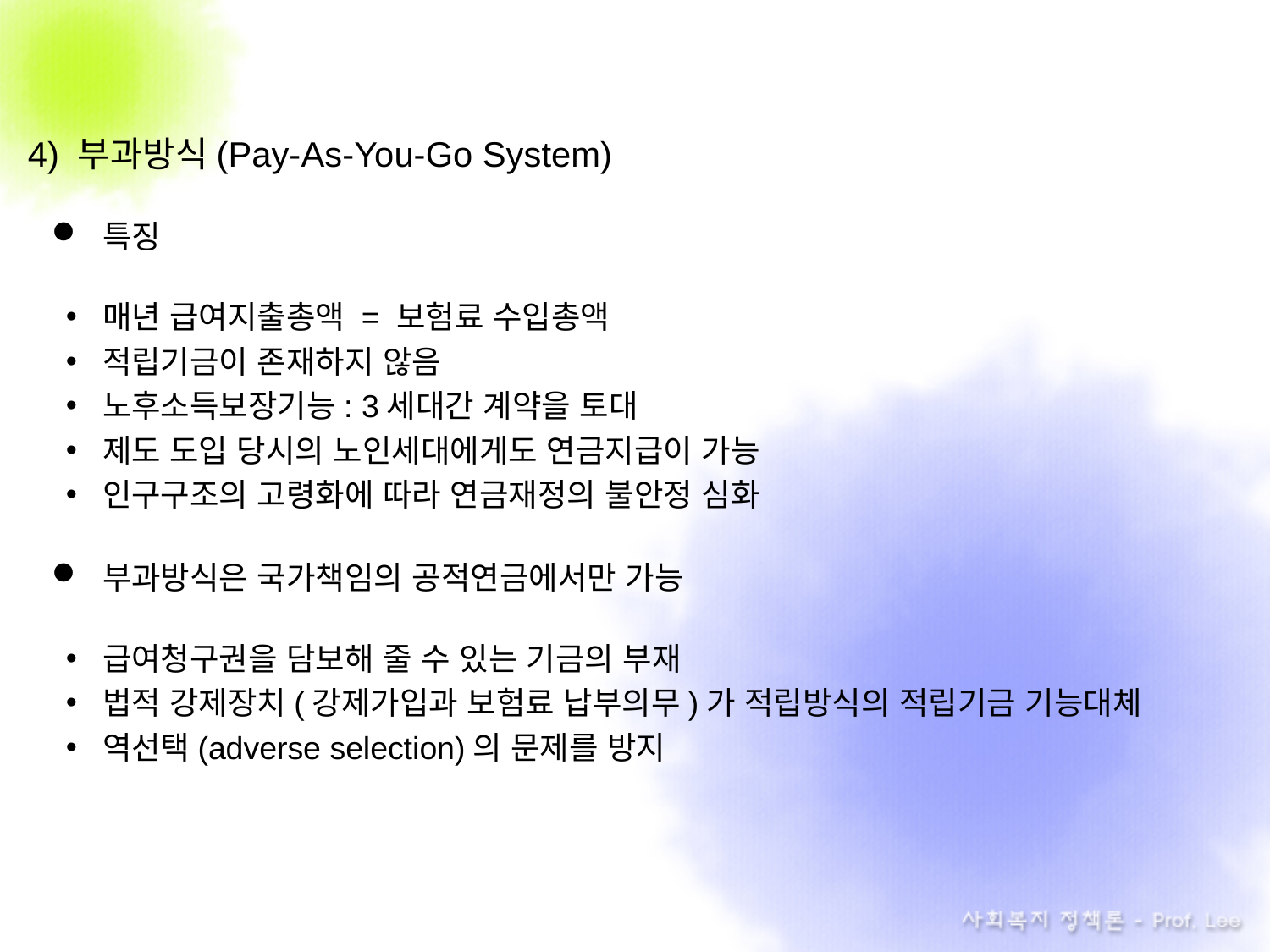

4) 부과방식(Pay-As-You-Go System)

특징

매년 급여지출총액 = 보험료 수입총액
적립기금이 존재하지 않음
노후소득보장기능: 3세대간 계약을 토대
제도 도입 당시의 노인세대에게도 연금지급이 가능
인구구조의 고령화에 따라 연금재정의 불안정 심화

부과방식은 국가책임의 공적연금에서만 가능

급여청구권을 담보해 줄 수 있는 기금의 부재
법적 강제장치(강제가입과 보험료 납부의무)가 적립방식의 적립기금 기능대체
역선택(adverse selection)의 문제를 방지